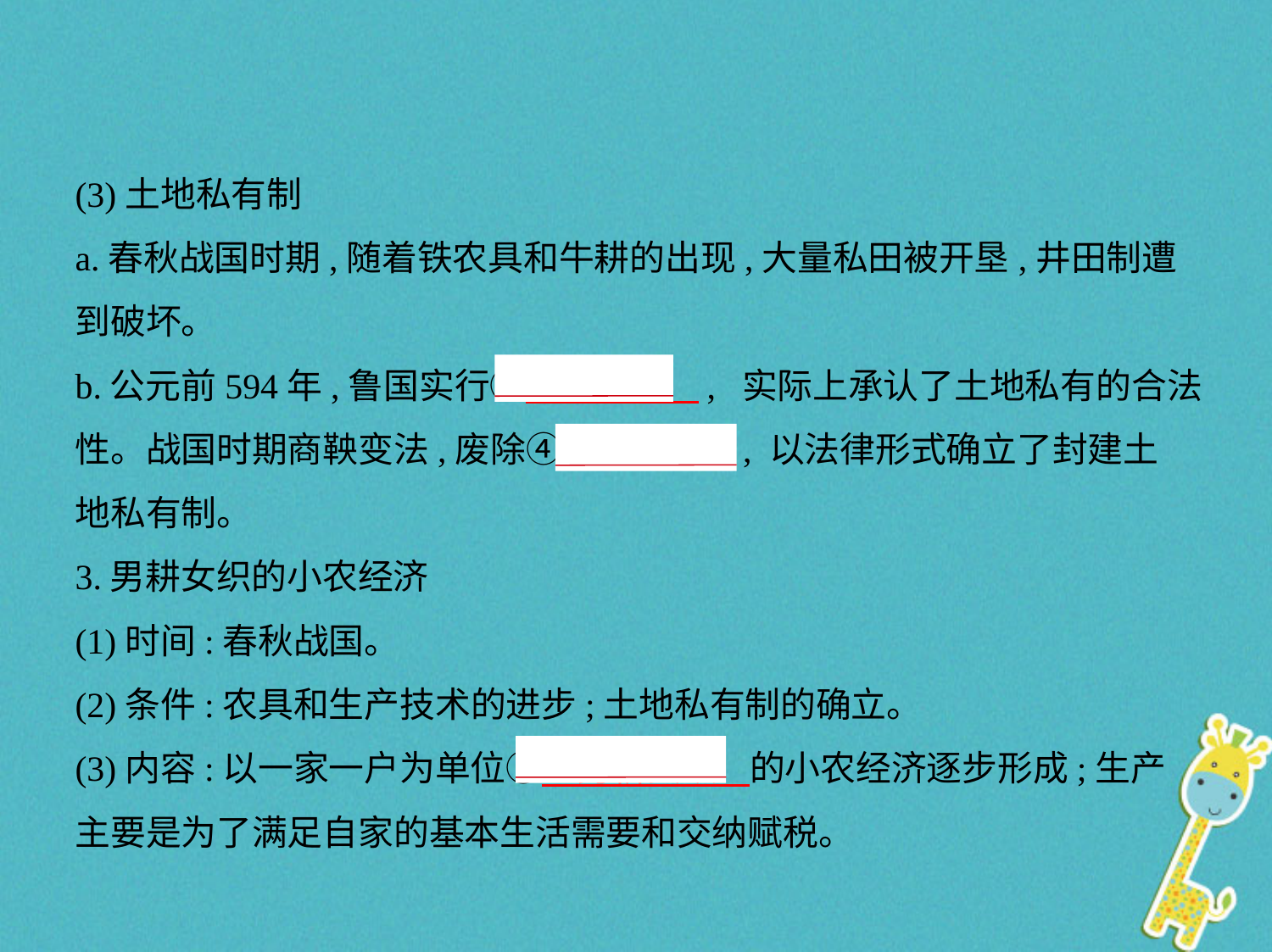

(3)土地私有制
a.春秋战国时期,随着铁农具和牛耕的出现,大量私田被开垦,井田制遭
到破坏。
b.公元前594年,鲁国实行③　初税亩    ,  实际上承认了土地私有的合法
性。战国时期商鞅变法,废除④　井田制    , 以法律形式确立了封建土
地私有制。
3.男耕女织的小农经济
(1)时间:春秋战国。
(2)条件:农具和生产技术的进步;土地私有制的确立。
(3)内容:以一家一户为单位⑤　男耕女织    的小农经济逐步形成;生产
主要是为了满足自家的基本生活需要和交纳赋税。